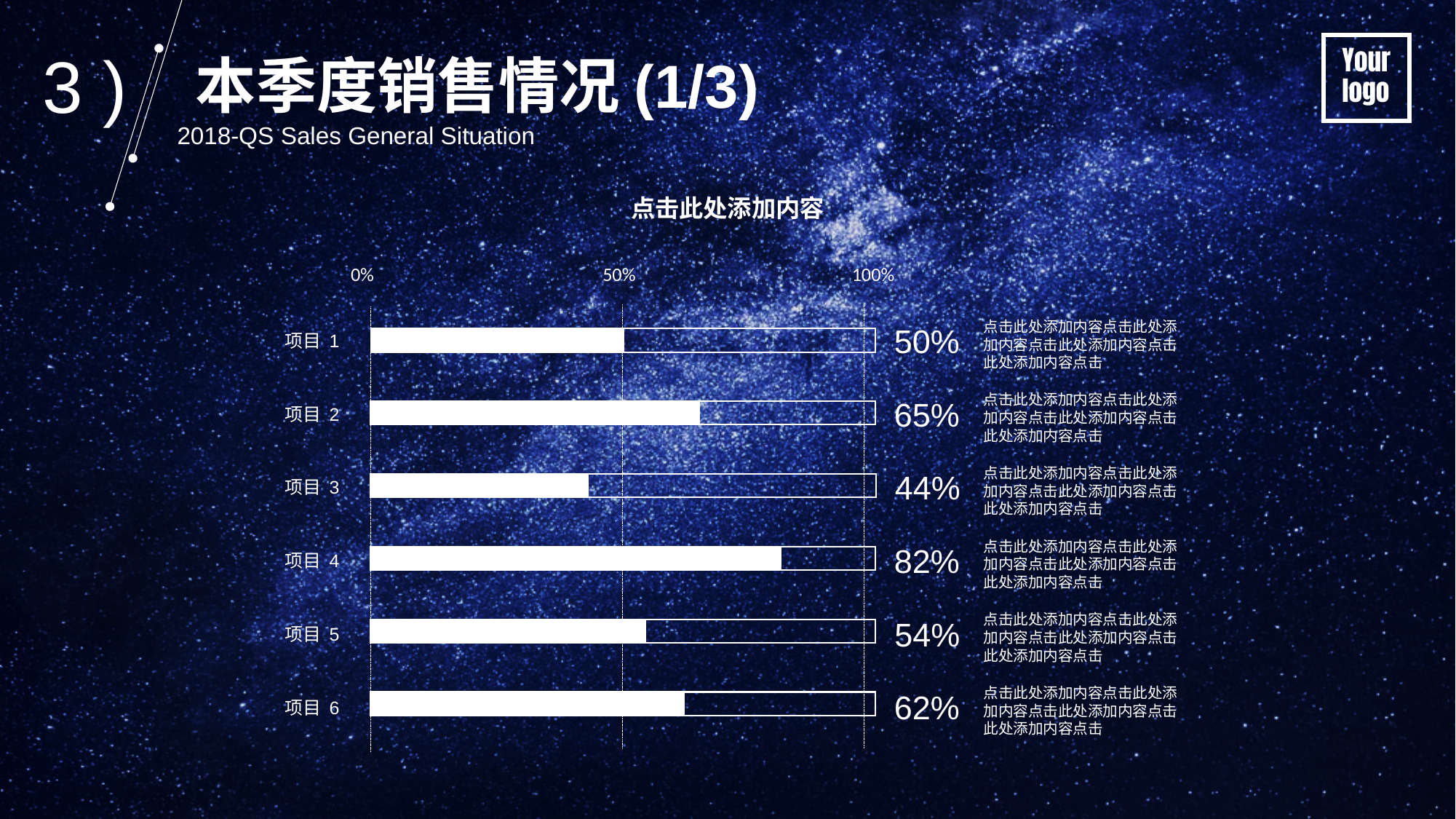

3 )
本季度销售情况(1/3)
2018-QS Sales General Situation
点击此处添加内容
0%
50%
100%
点击此处添加内容点击此处添加内容点击此处添加内容点击此处添加内容点击
50%
项目 1

点击此处添加内容点击此处添加内容点击此处添加内容点击此处添加内容点击
65%
项目 2

点击此处添加内容点击此处添加内容点击此处添加内容点击此处添加内容点击
44%
项目 3

点击此处添加内容点击此处添加内容点击此处添加内容点击此处添加内容点击
82%
项目 4

点击此处添加内容点击此处添加内容点击此处添加内容点击此处添加内容点击
54%
项目 5

点击此处添加内容点击此处添加内容点击此处添加内容点击此处添加内容点击
62%
项目 6

.